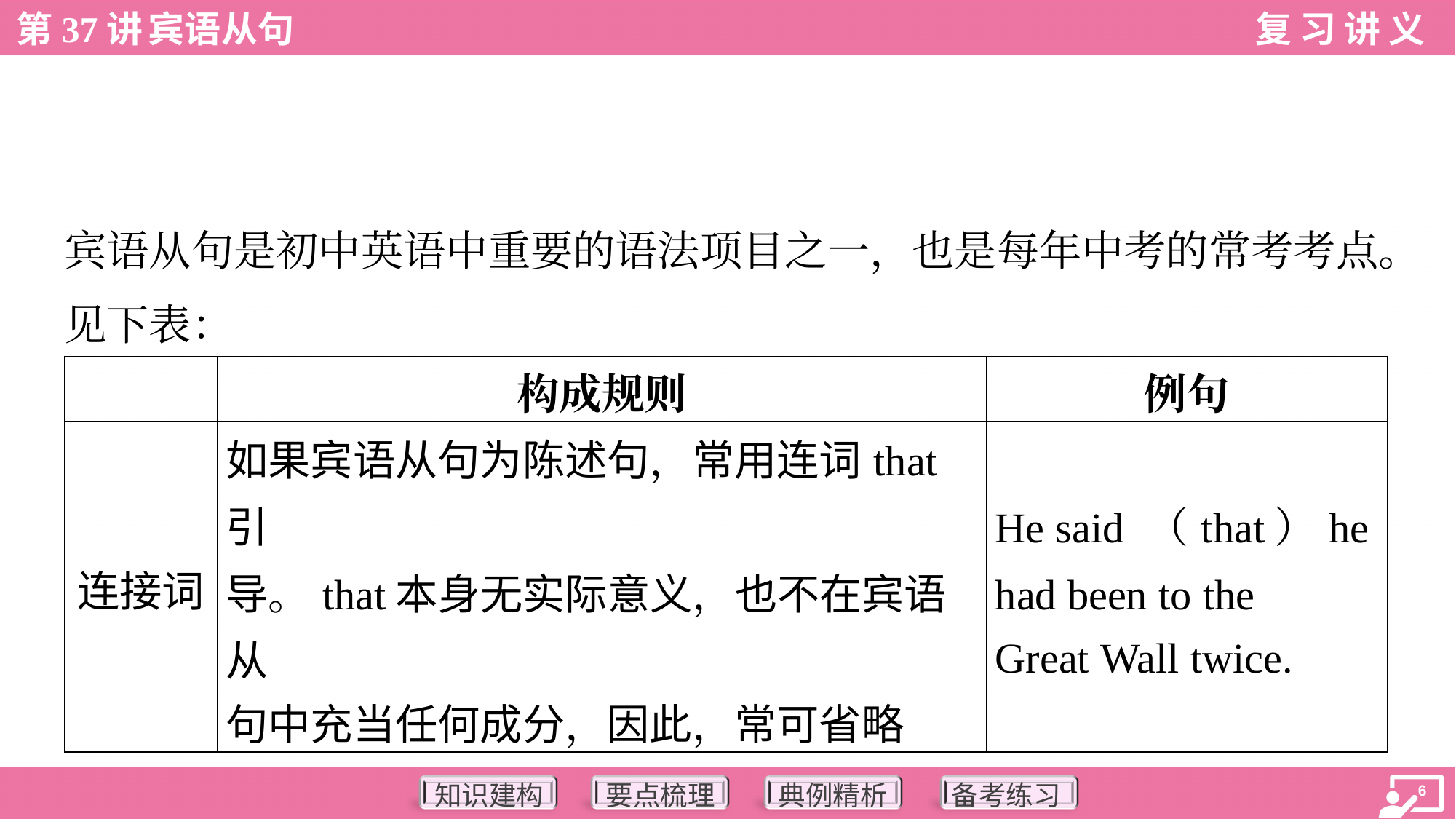

宾语从句是初中英语中重要的语法项目之一，也是每年中考的常考考点。
见下表：
|  | 构成规则 | 例句 |
| --- | --- | --- |
| 连接词 | 如果宾语从句为陈述句，常用连词that引 导。that本身无实际意义，也不在宾语从 句中充当任何成分，因此，常可省略 | He said （that）he had been to the Great Wall twice. |